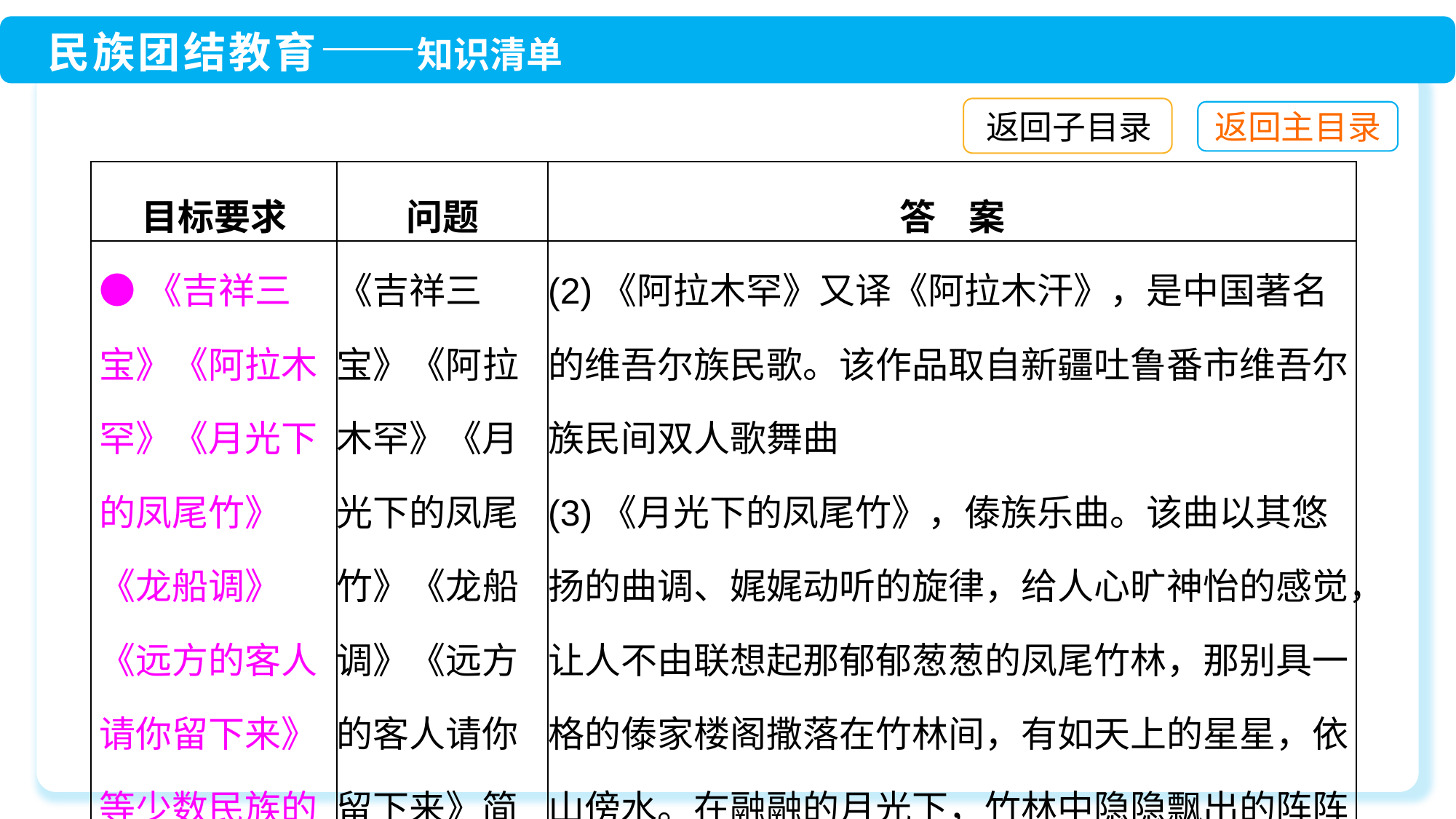

返回子目录
| 目标要求 | 问题 | 答 案 |
| --- | --- | --- |
| ●《吉祥三宝》《阿拉木罕》《月光下的凤尾竹》《龙船调》《远方的客人请你留下来》等少数民族的歌曲 | 《吉祥三宝》《阿拉木罕》《月光下的凤尾竹》《龙船调》《远方的客人请你留下来》简介 | (2)《阿拉木罕》又译《阿拉木汗》，是中国著名的维吾尔族民歌。该作品取自新疆吐鲁番市维吾尔族民间双人歌舞曲 (3)《月光下的凤尾竹》，傣族乐曲。该曲以其悠扬的曲调、娓娓动听的旋律，给人心旷神怡的感觉，让人不由联想起那郁郁葱葱的凤尾竹林，那别具一格的傣家楼阁撒落在竹林间，有如天上的星星，依山傍水。在融融的月光下，竹林中隐隐飘出的阵阵葫芦丝，幽悠抑扬，轻清淡雅 |